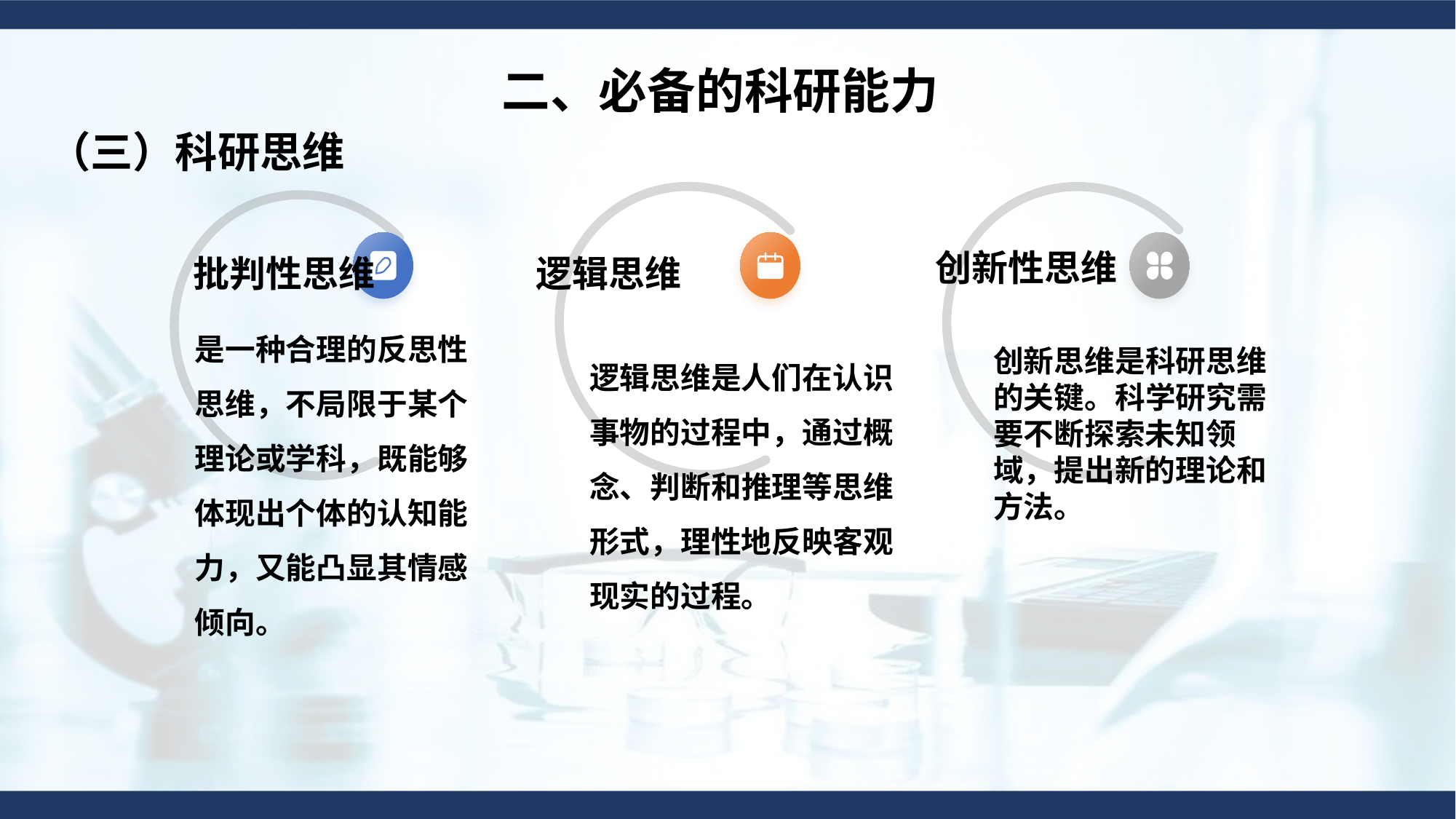

二、必备的科研能力
（三）科研思维

创新性思维
批判性思维

逻辑思维

是一种合理的反思性思维，不局限于某个理论或学科，既能够体现出个体的认知能力，又能凸显其情感倾向。
逻辑思维是人们在认识事物的过程中，通过概念、判断和推理等思维形式，理性地反映客观现实的过程。
创新思维是科研思维的关键。科学研究需要不断探索未知领域，提出新的理论和方法。